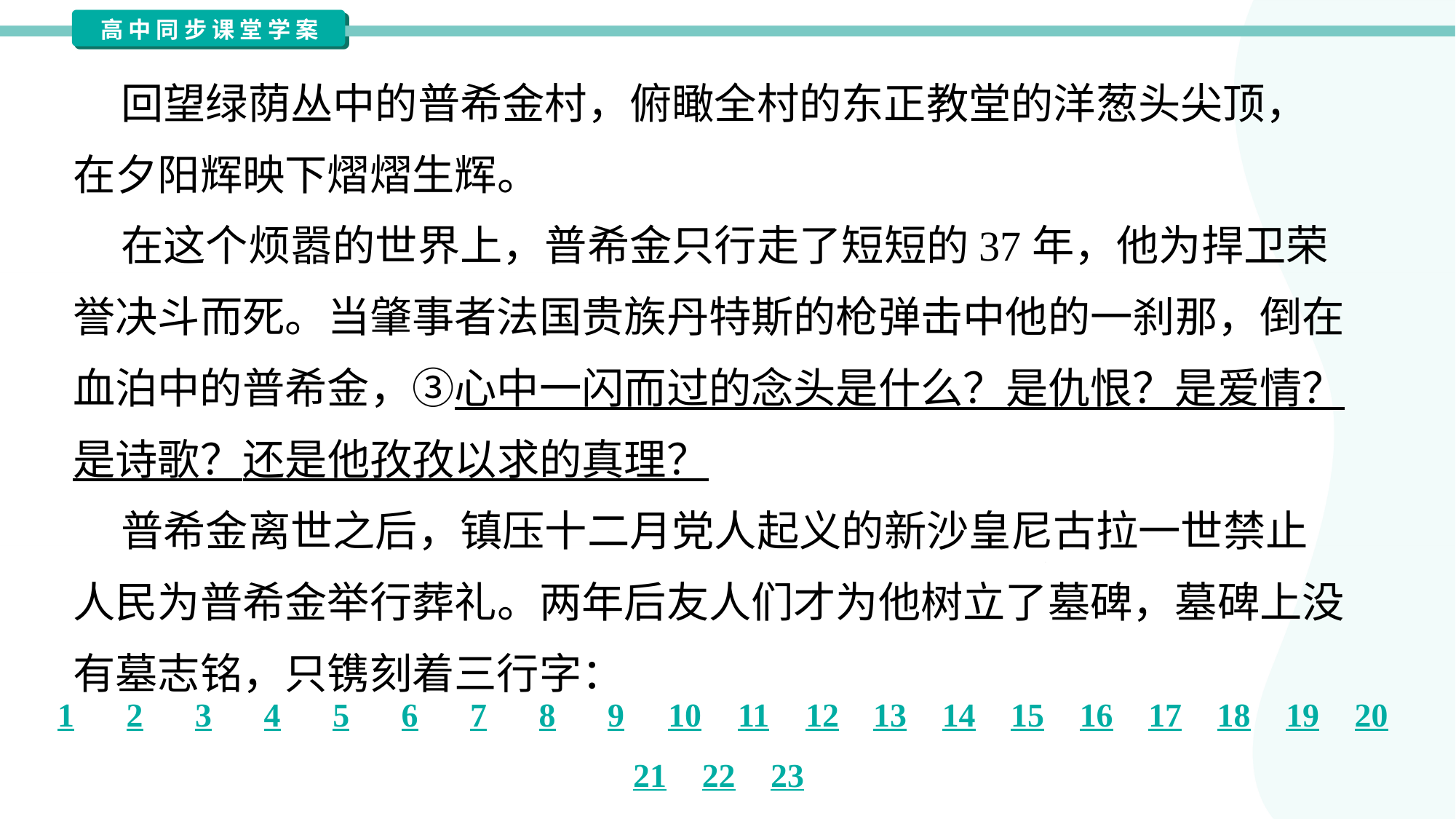

回望绿荫丛中的普希金村，俯瞰全村的东正教堂的洋葱头尖顶，
在夕阳辉映下熠熠生辉。
    在这个烦嚣的世界上，普希金只行走了短短的37年，他为捍卫荣
誉决斗而死。当肇事者法国贵族丹特斯的枪弹击中他的一刹那，倒在
血泊中的普希金，③心中一闪而过的念头是什么？是仇恨？是爱情？
是诗歌？还是他孜孜以求的真理？
    普希金离世之后，镇压十二月党人起义的新沙皇尼古拉一世禁止
人民为普希金举行葬礼。两年后友人们才为他树立了墓碑，墓碑上没
有墓志铭，只镌刻着三行字：